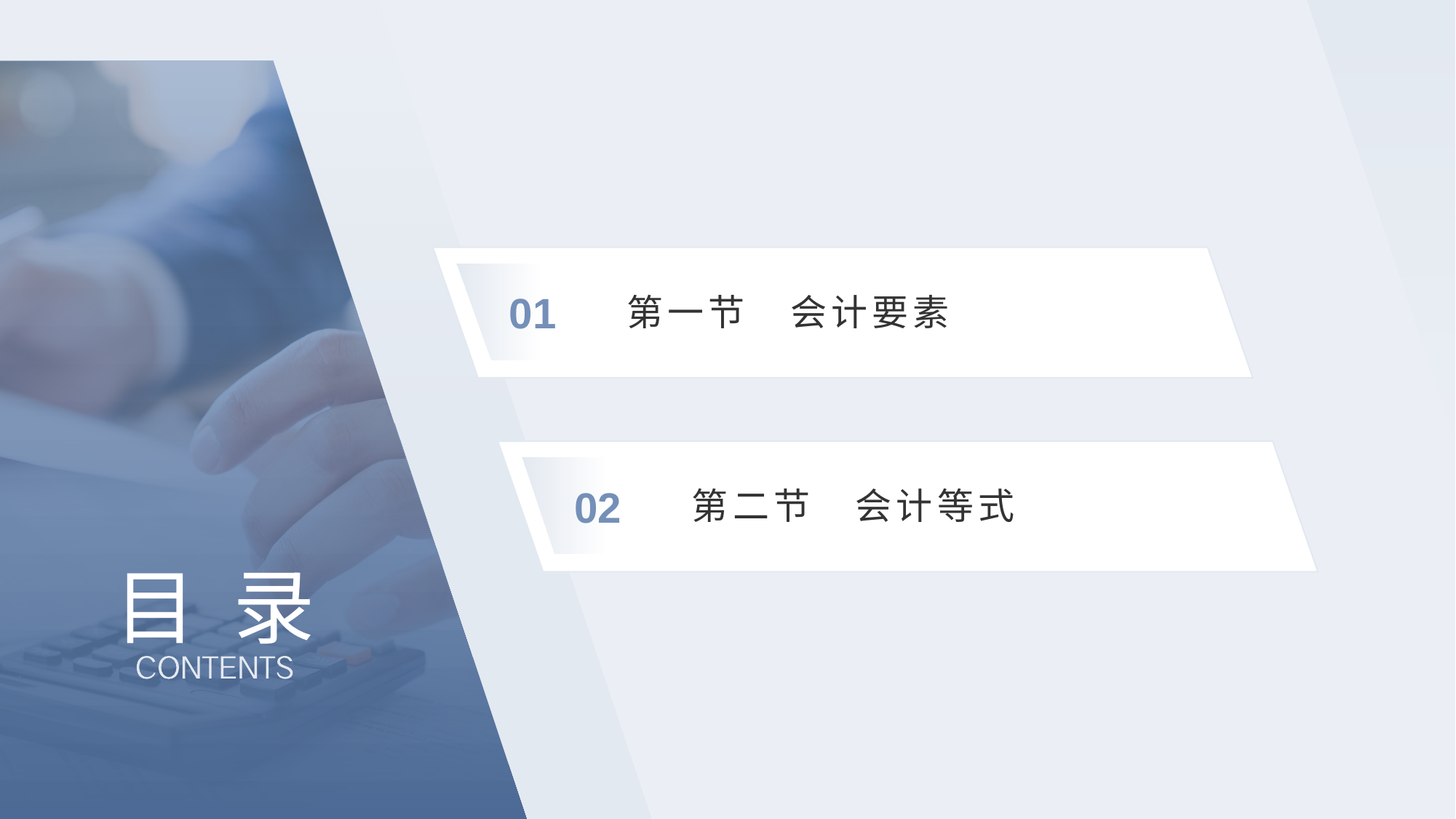

第一节　会计要素
01

第二节　会计等式
02
# 目  录